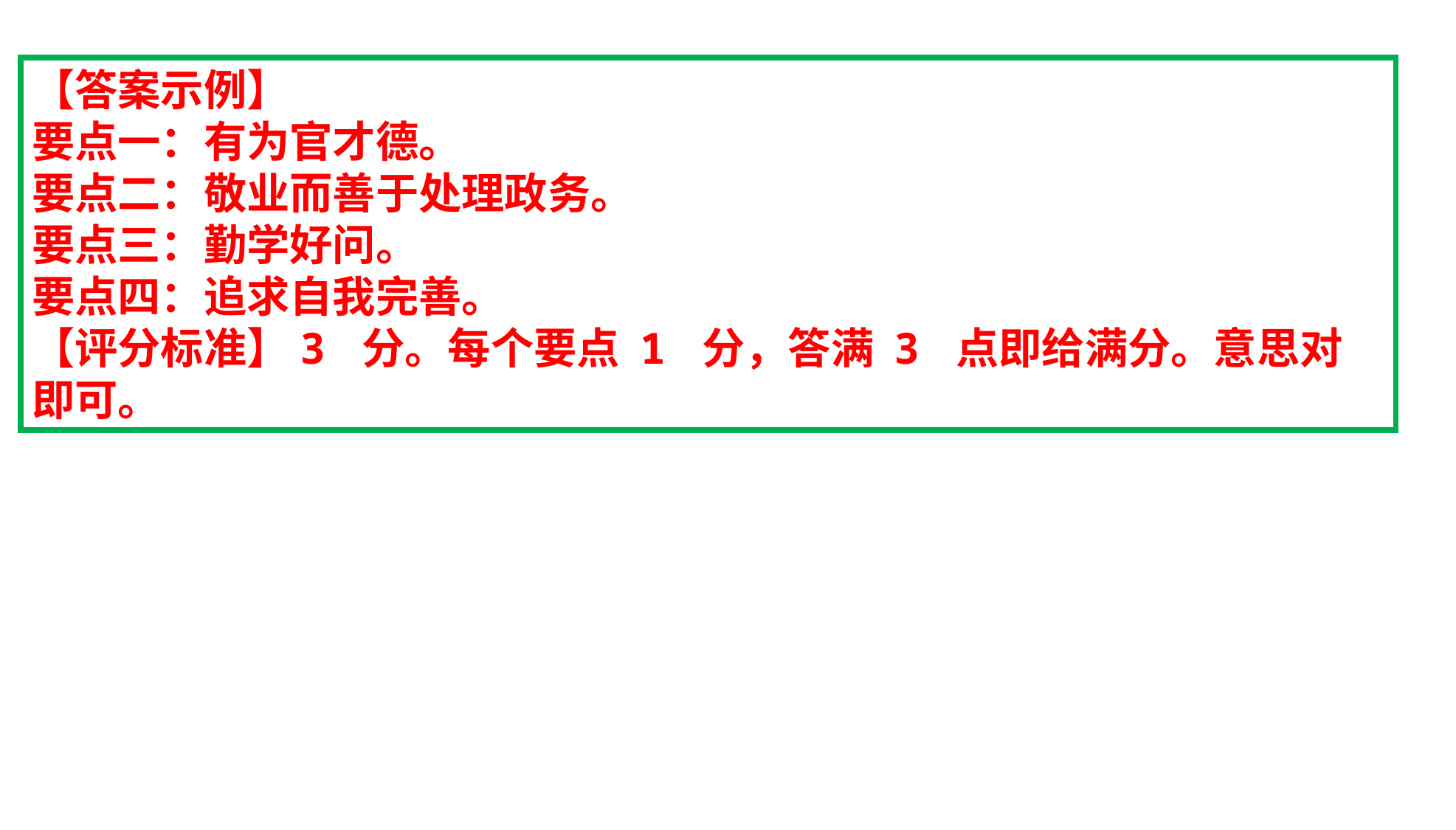

【答案示例】
要点一：有为官才德。
要点二：敬业而善于处理政务。
要点三：勤学好问。
要点四：追求自我完善。
【评分标准】3 分。每个要点 1 分，答满 3 点即给满分。意思对即可。